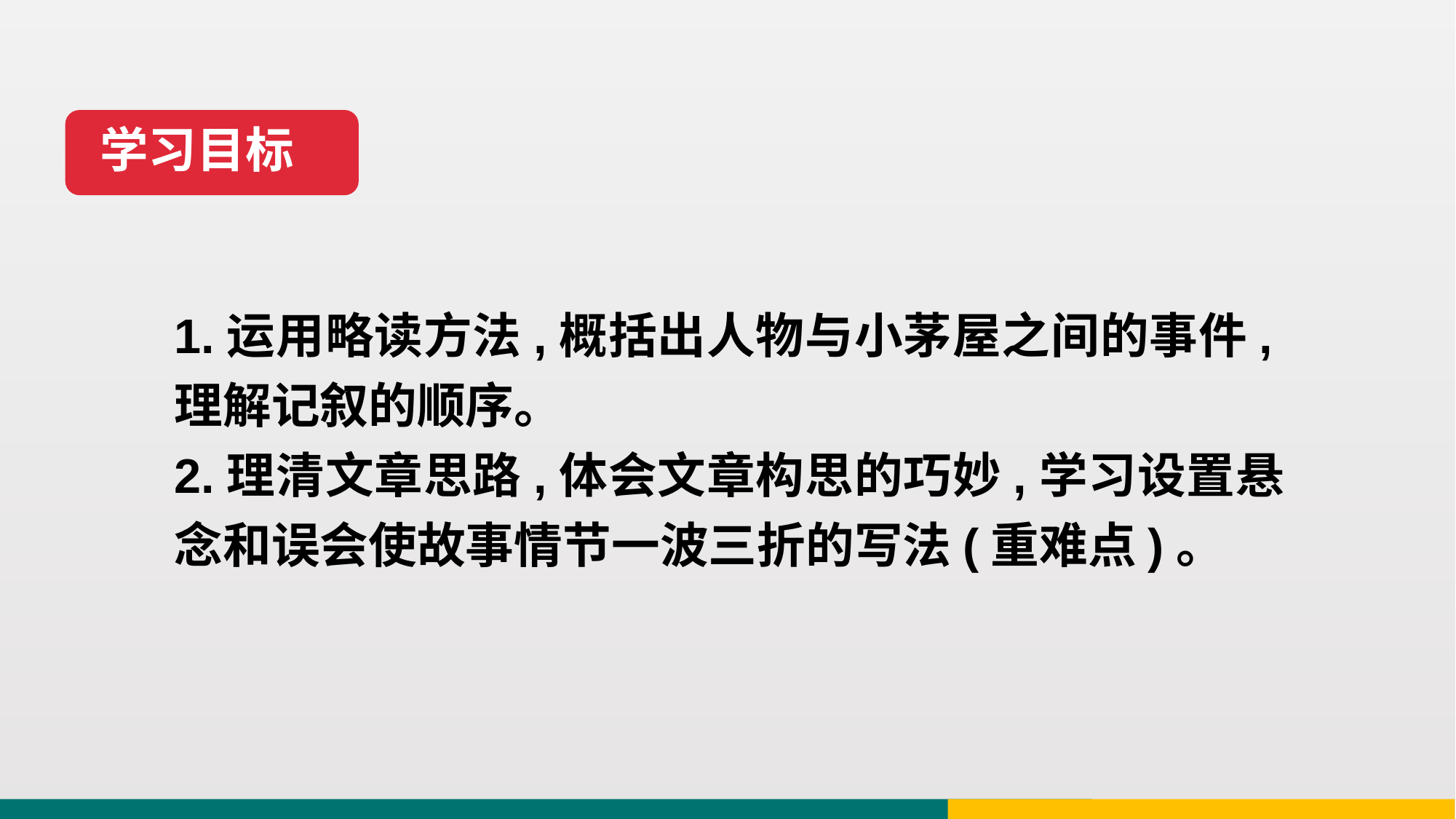

学习目标
1.运用略读方法,概括出人物与小茅屋之间的事件,理解记叙的顺序。
2.理清文章思路,体会文章构思的巧妙,学习设置悬念和误会使故事情节一波三折的写法(重难点)。